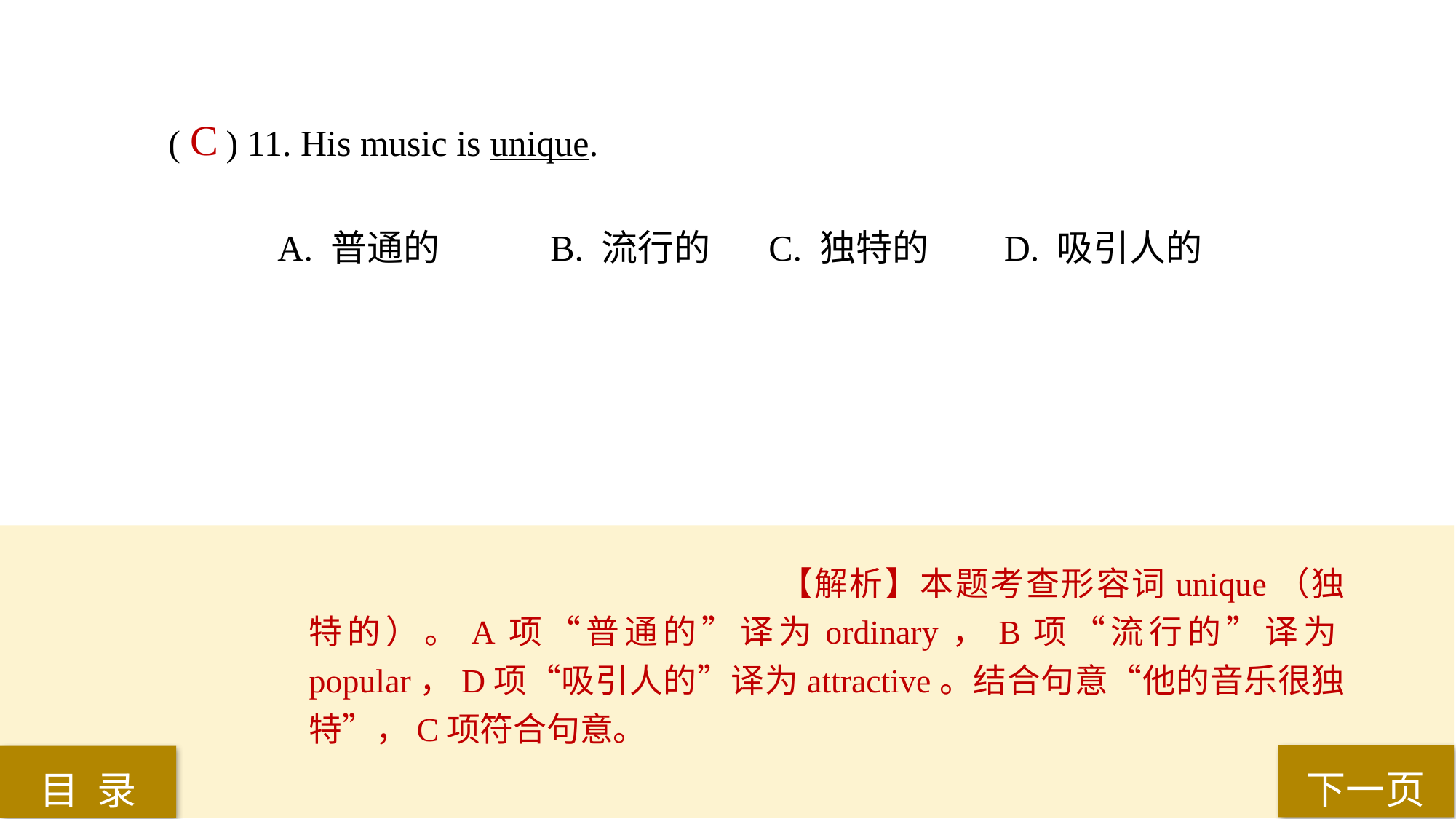

(     ) 11. His music is unique.

A. 普通的 	B. 流行的 	C. 独特的	 D. 吸引人的
C
【解析】本题考查形容词unique（独特的）。A项“普通的”译为ordinary，B项“流行的”译为popular，D项“吸引人的”译为attractive。结合句意“他的音乐很独特”，C项符合句意。